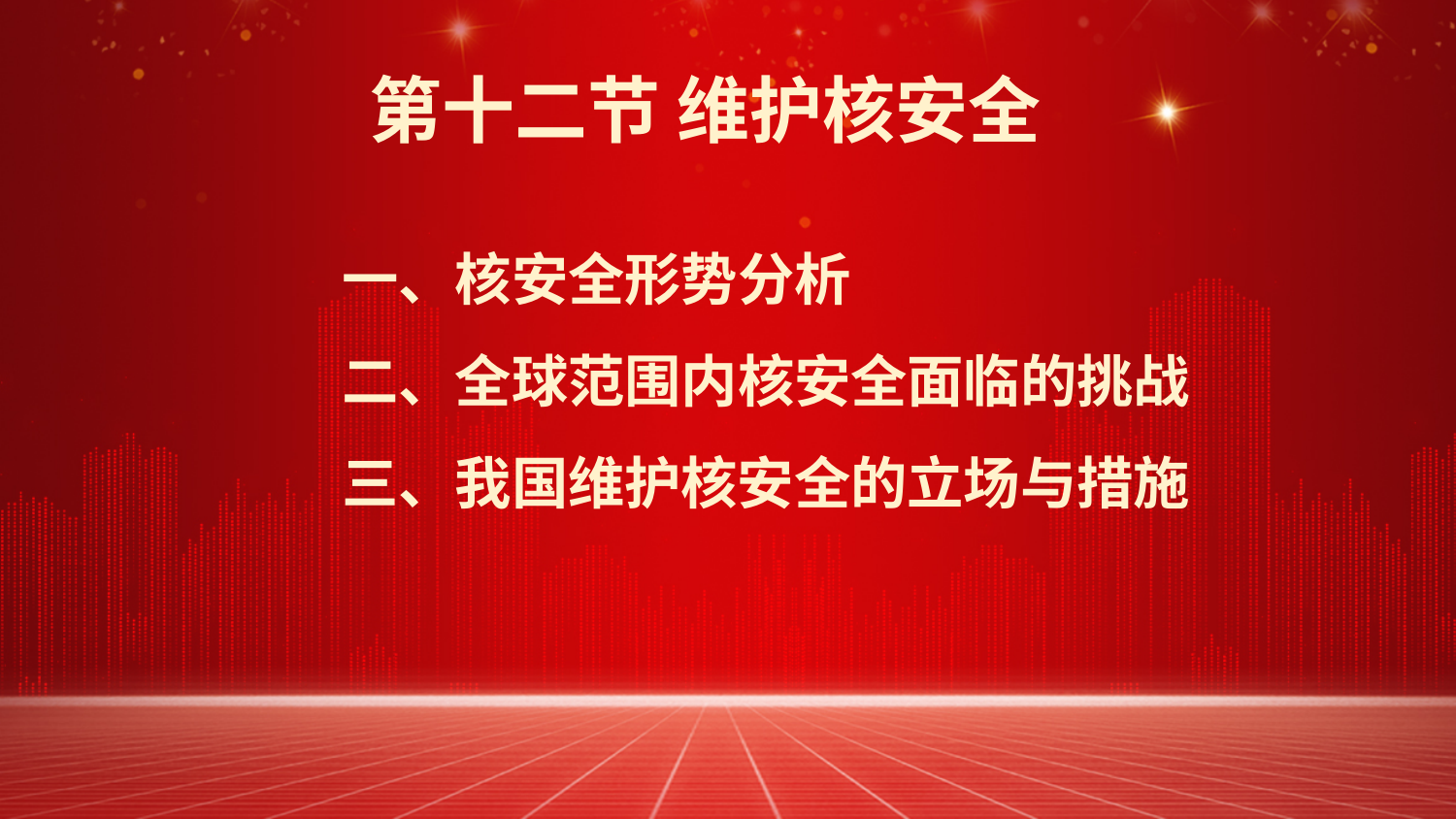

第十二节 维护核安全
一、核安全形势分析
二、全球范围内核安全面临的挑战
三、我国维护核安全的立场与措施